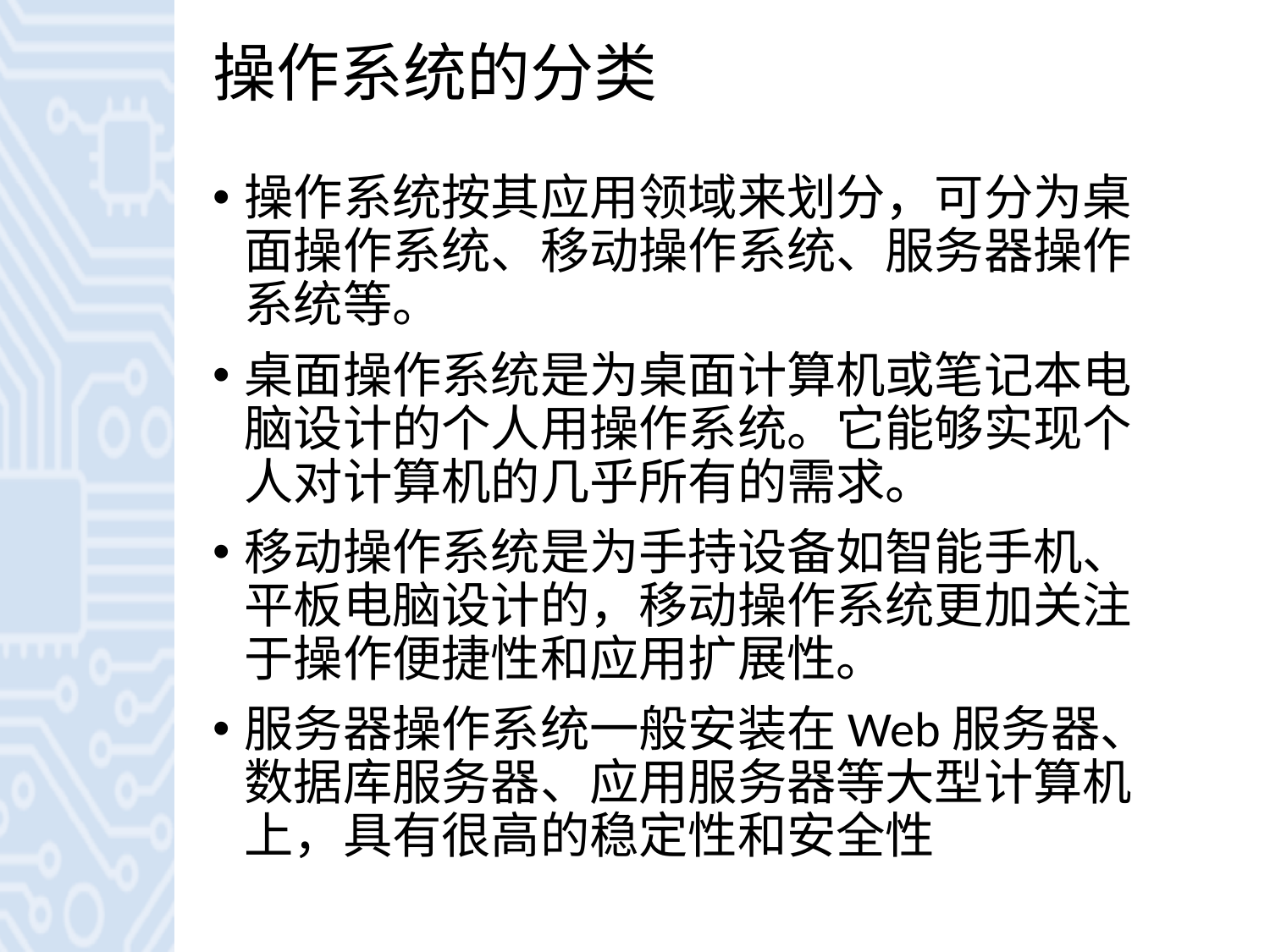

# 操作系统的分类
操作系统按其应用领域来划分，可分为桌面操作系统、移动操作系统、服务器操作系统等。
桌面操作系统是为桌面计算机或笔记本电脑设计的个人用操作系统。它能够实现个人对计算机的几乎所有的需求。
移动操作系统是为手持设备如智能手机、平板电脑设计的，移动操作系统更加关注于操作便捷性和应用扩展性。
服务器操作系统一般安装在Web服务器、数据库服务器、应用服务器等大型计算机上，具有很高的稳定性和安全性